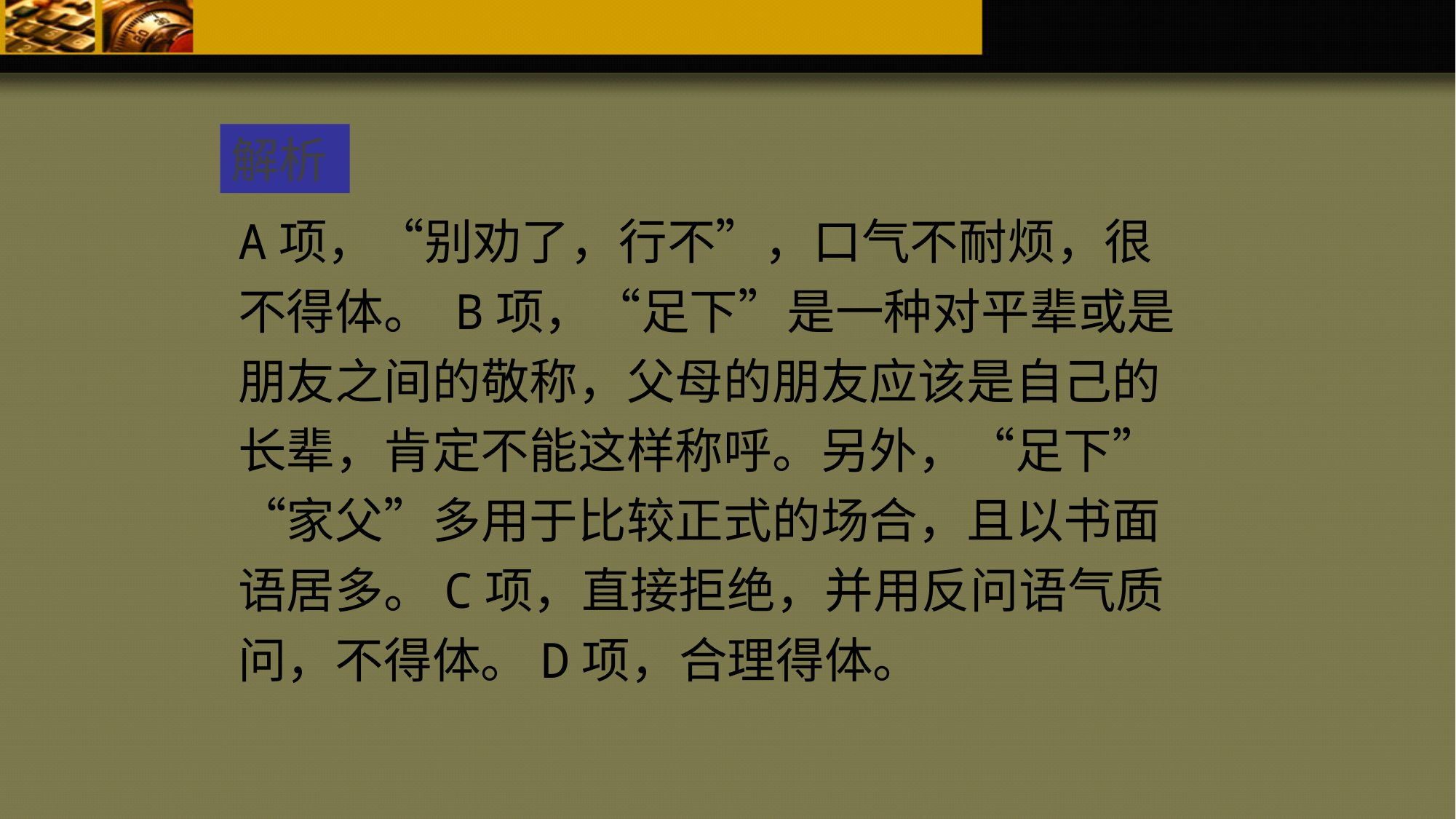

解析
A项，“别劝了，行不”，口气不耐烦，很不得体。 B项，“足下”是一种对平辈或是朋友之间的敬称，父母的朋友应该是自己的长辈，肯定不能这样称呼。另外，“足下”“家父”多用于比较正式的场合，且以书面语居多。C项，直接拒绝，并用反问语气质问，不得体。D项，合理得体。